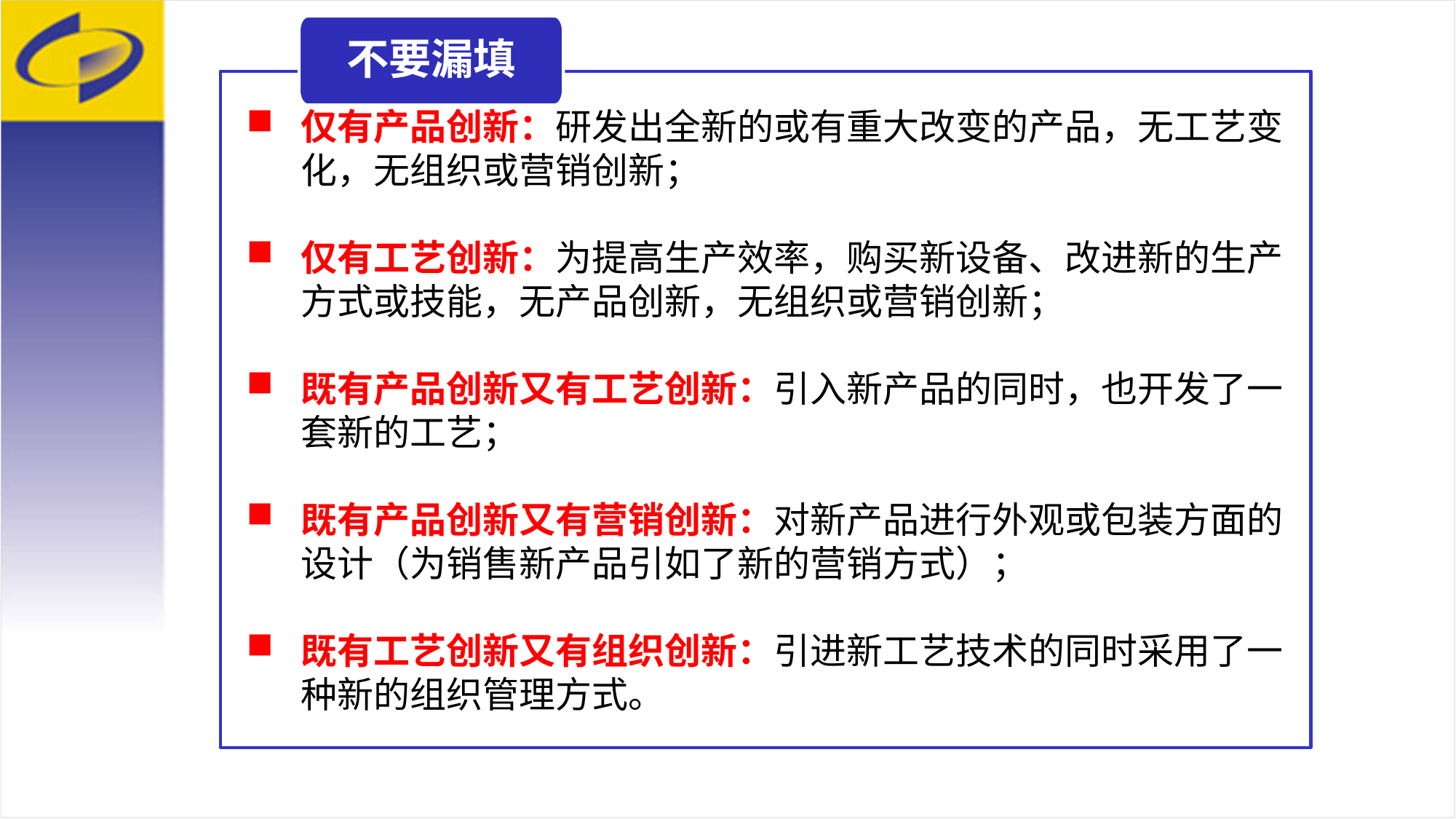

不要漏填
仅有产品创新：研发出全新的或有重大改变的产品，无工艺变化，无组织或营销创新；

仅有工艺创新：为提高生产效率，购买新设备、改进新的生产方式或技能，无产品创新，无组织或营销创新；

既有产品创新又有工艺创新：引入新产品的同时，也开发了一套新的工艺；

既有产品创新又有营销创新：对新产品进行外观或包装方面的设计（为销售新产品引如了新的营销方式）；

既有工艺创新又有组织创新：引进新工艺技术的同时采用了一种新的组织管理方式。

51